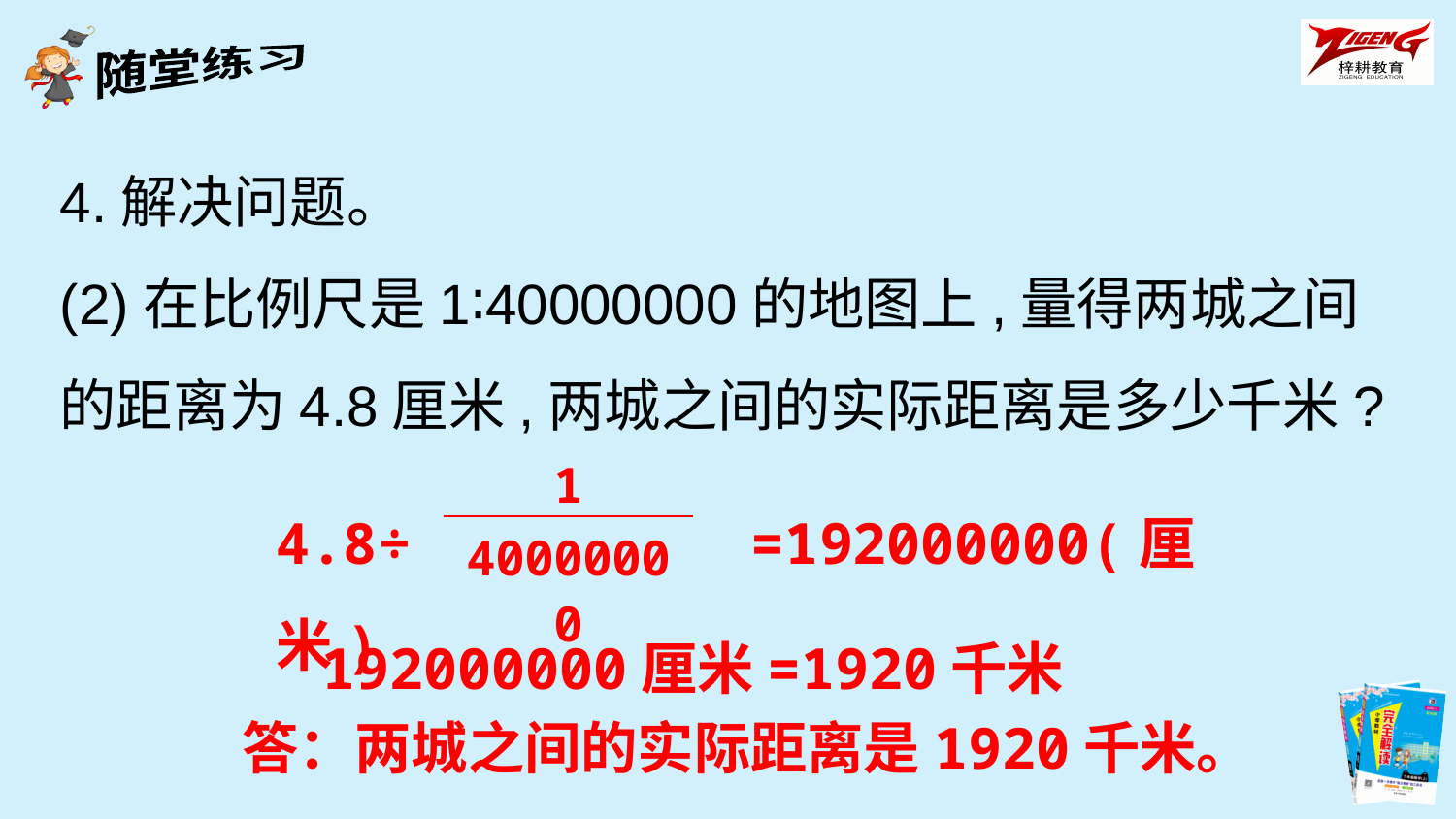

4.解决问题。
(2)在比例尺是1∶40000000的地图上,量得两城之间的距离为4.8厘米,两城之间的实际距离是多少千米?
| 1 |
| --- |
| 40000000 |
4.8÷          =192000000(厘米)
192000000厘米=1920千米
答：两城之间的实际距离是1920千米。